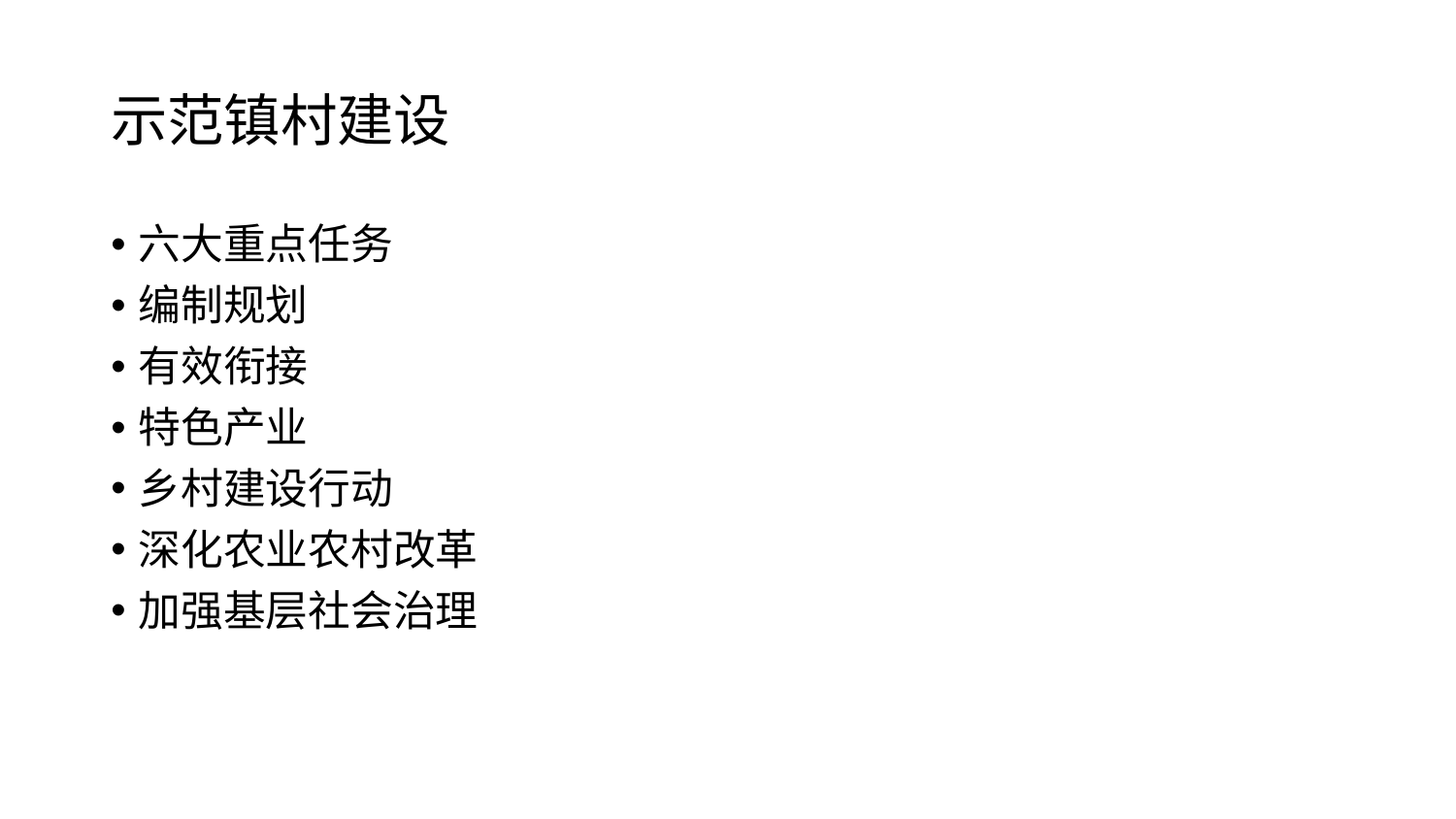

# 示范镇村建设
六大重点任务
编制规划
有效衔接
特色产业
乡村建设行动
深化农业农村改革
加强基层社会治理